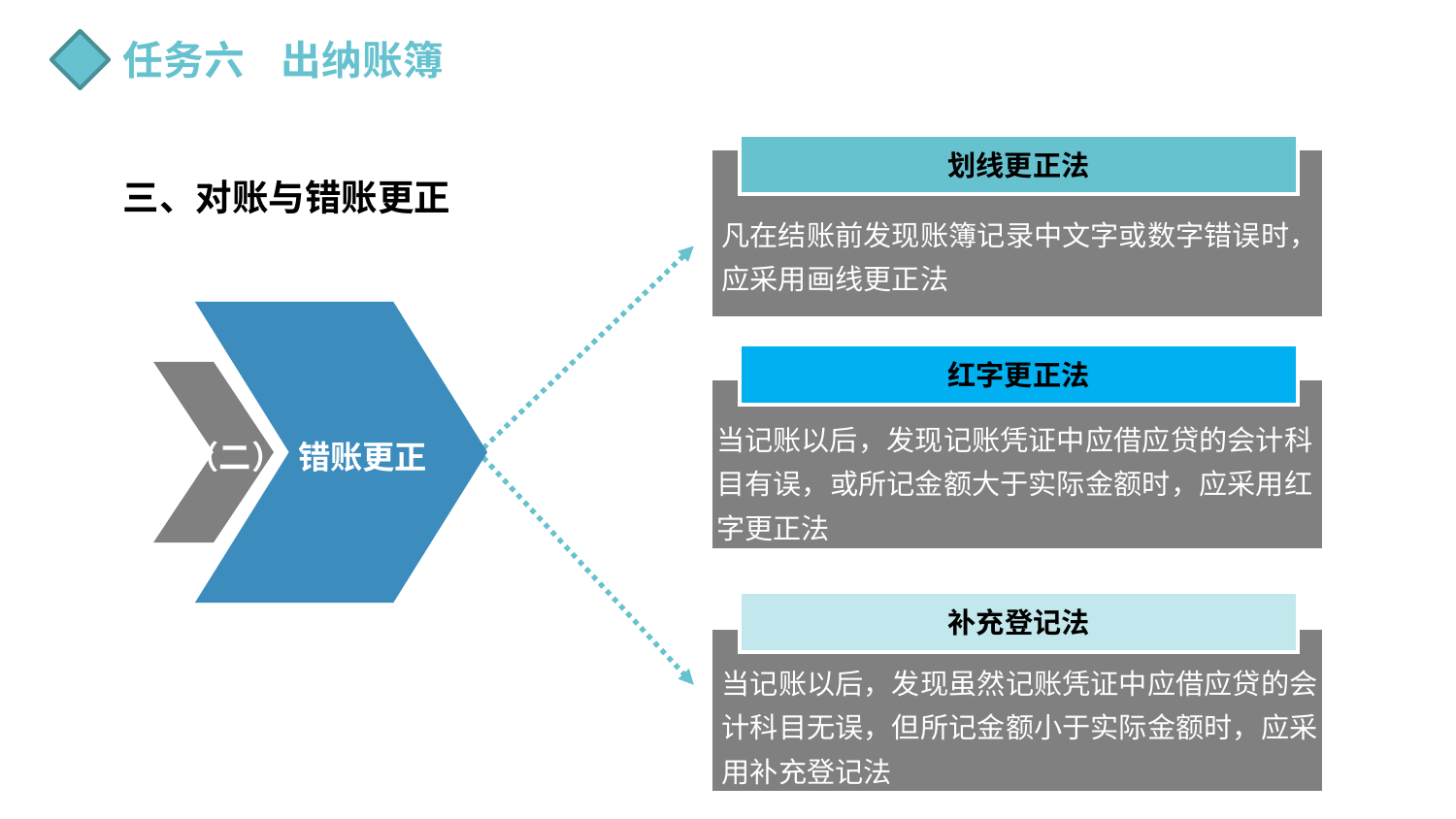

任务六    出纳账簿

划线更正法

三、对账与错账更正
凡在结账前发现账簿记录中文字或数字错误时，应采用画线更正法

红字更正法

当记账以后，发现记账凭证中应借应贷的会计科目有误，或所记金额大于实际金额时，应采用红字更正法
（二）  错账更正

补充登记法

审核凭证本身是否具有合法性
当记账以后，发现虽然记账凭证中应借应贷的会计科目无误，但所记金额小于实际金额时，应采用补充登记法